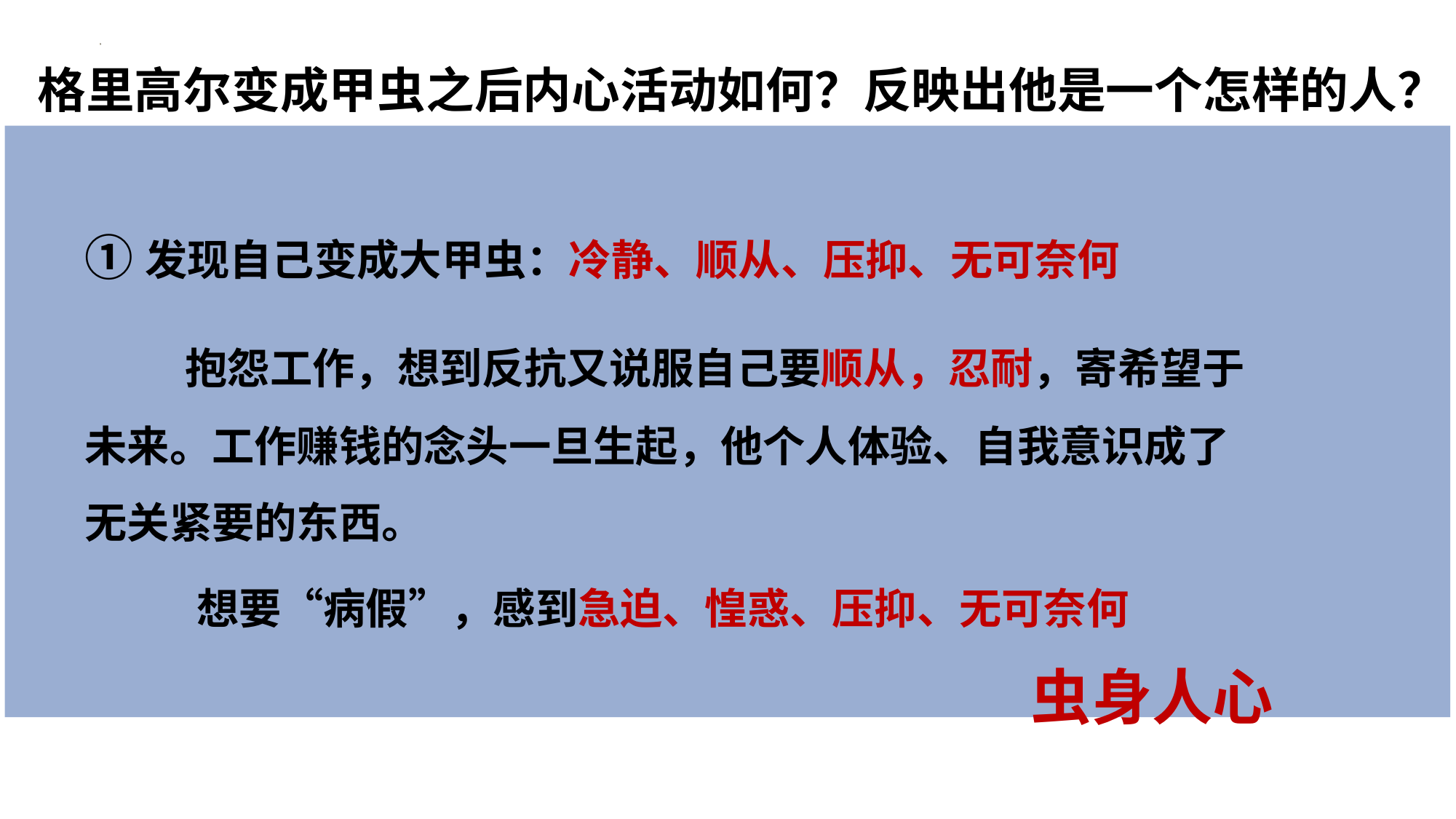

格里高尔变成甲虫之后内心活动如何？反映出他是一个怎样的人？
①发现自己变成大甲虫：冷静、顺从、压抑、无可奈何
        抱怨工作，想到反抗又说服自己要顺从，忍耐，寄希望于未来。工作赚钱的念头一旦生起，他个人体验、自我意识成了无关紧要的东西。
         想要“病假”，感到急迫、惶惑、压抑、无可奈何
虫身人心